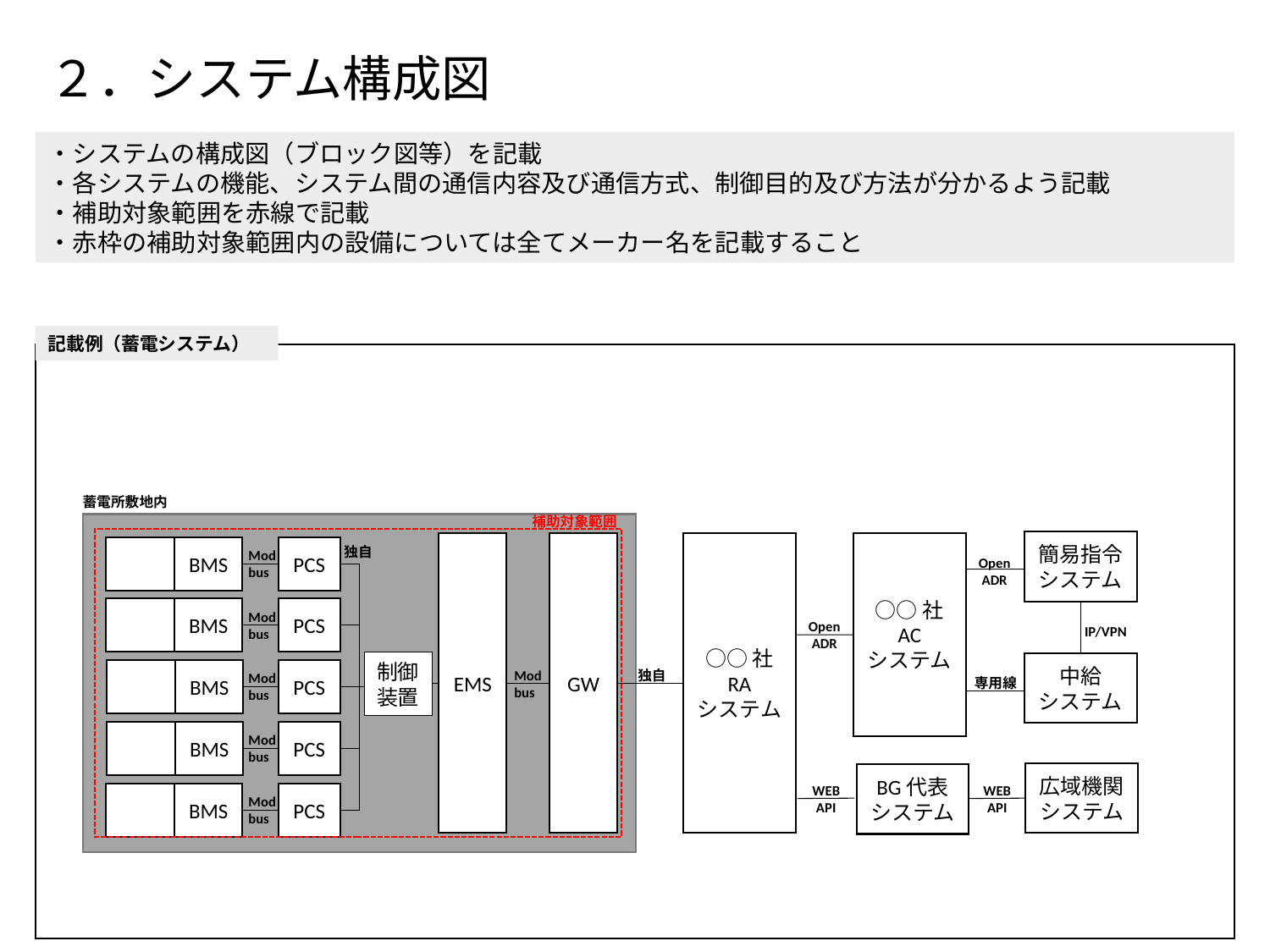

# ２．システム構成図
・システムの構成図（ブロック図等）を記載
・各システムの機能、システム間の通信内容及び通信方式、制御目的及び方法が分かるよう記載
・補助対象範囲を赤線で記載
・赤枠の補助対象範囲内の設備については全てメーカー名を記載すること
記載例（蓄電システム）

蓄電所敷地内
補助対象範囲

簡易指令
システム
○○社
AC
システム
EMS
GW
○○社
RA
システム
独自

BMS
PCS
Mod
bus
Open
ADR
BMS

PCS
Mod
bus
Open
ADR
IP/VPN
制御
装置
中給
システム
BMS

PCS
Modbus
独自
Mod
bus
専用線
BMS

PCS
Mod
bus
広域機関
システム
BG代表
システム
WEB
API
WEB
API
PCS
BMS

Mod
bus